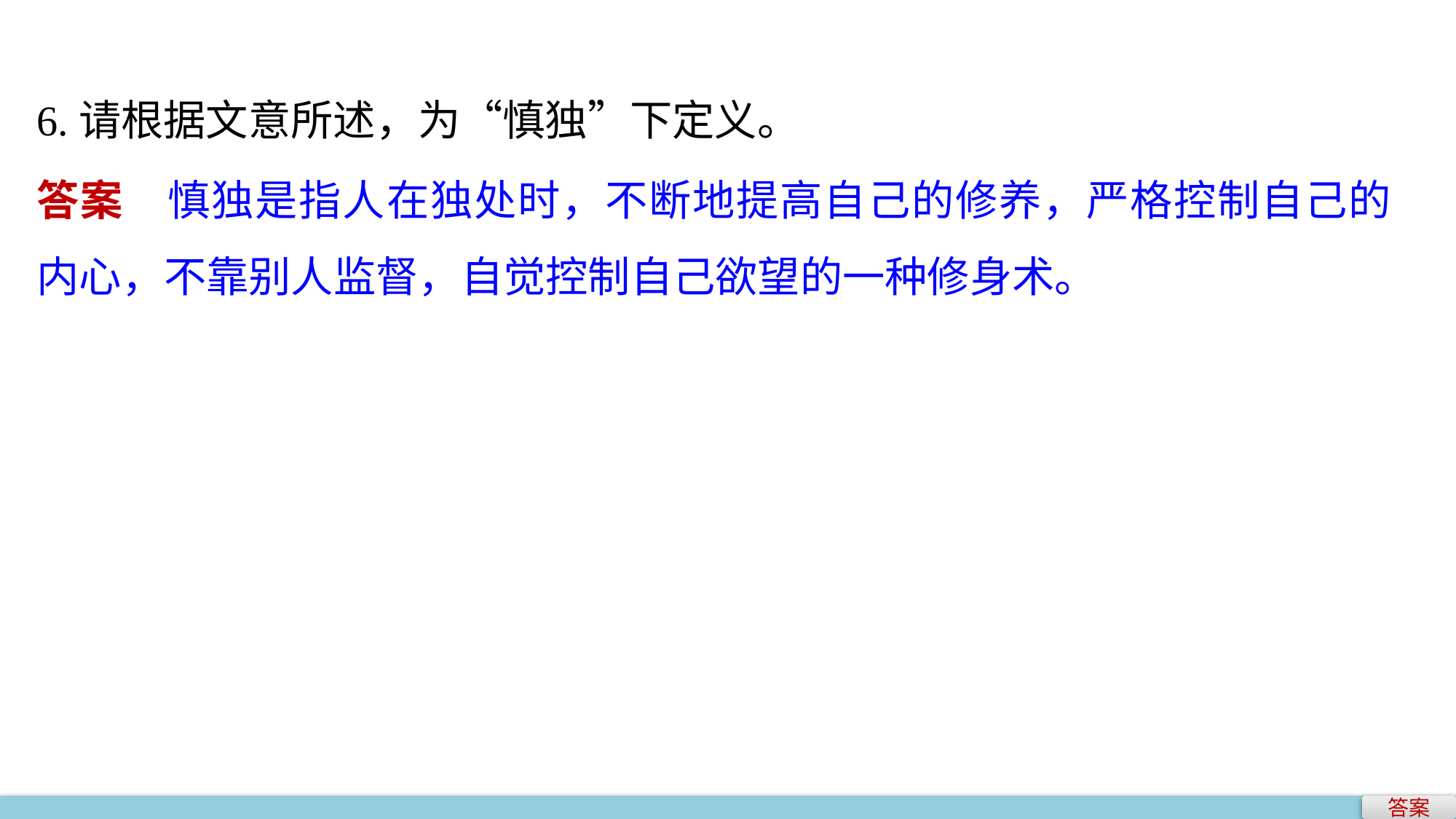

6.请根据文意所述，为“慎独”下定义。
答案　慎独是指人在独处时，不断地提高自己的修养，严格控制自己的内心，不靠别人监督，自觉控制自己欲望的一种修身术。

答案